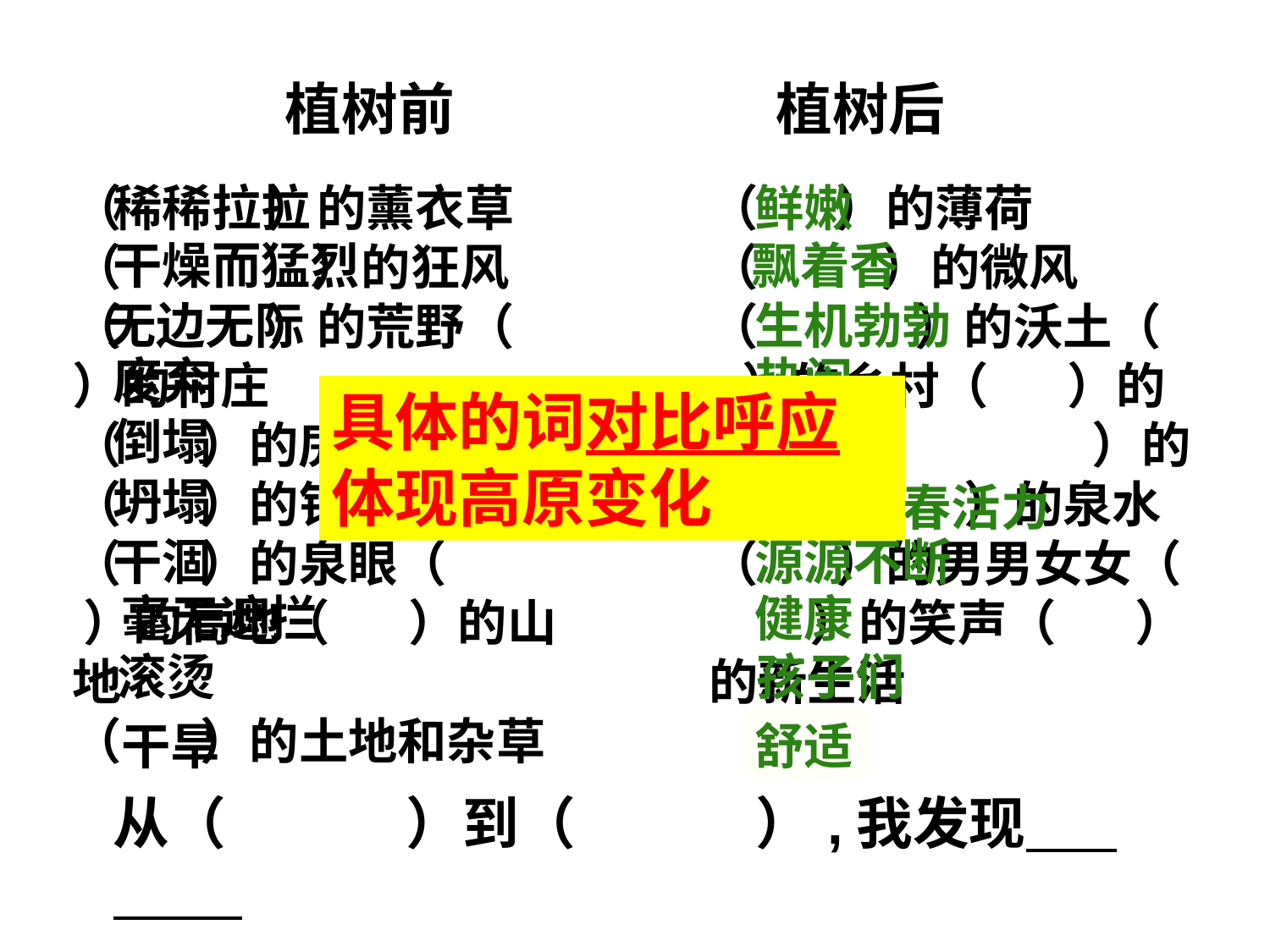

植树前                         植树后
（             ）的薰衣草
（                 ）的狂风
（             ）的荒野（       ）的村庄
（       ）的房屋
（       ）的钟楼
（       ）的泉眼（              ）的高地（       ）的山地
（       ）的土地和杂草
稀稀拉拉
（       ）的薄荷
（           ）的微风
（              ）的沃土（       ）的乡村（       ）的农舍（                     ）的人（              ）的泉水（       ）的男男女女（           ）的笑声（       ）的新生活

鲜嫩
干燥而猛烈
飘着香
无边无际
生机勃勃
废弃
热闹
具体的词对比呼应体现高原变化
倒塌
干净
坍塌
充满青春活力
干涸
源源不断
毫无遮拦
健康
滚烫
孩子们
干旱
舒适
从（              ）到（              ）,我发现